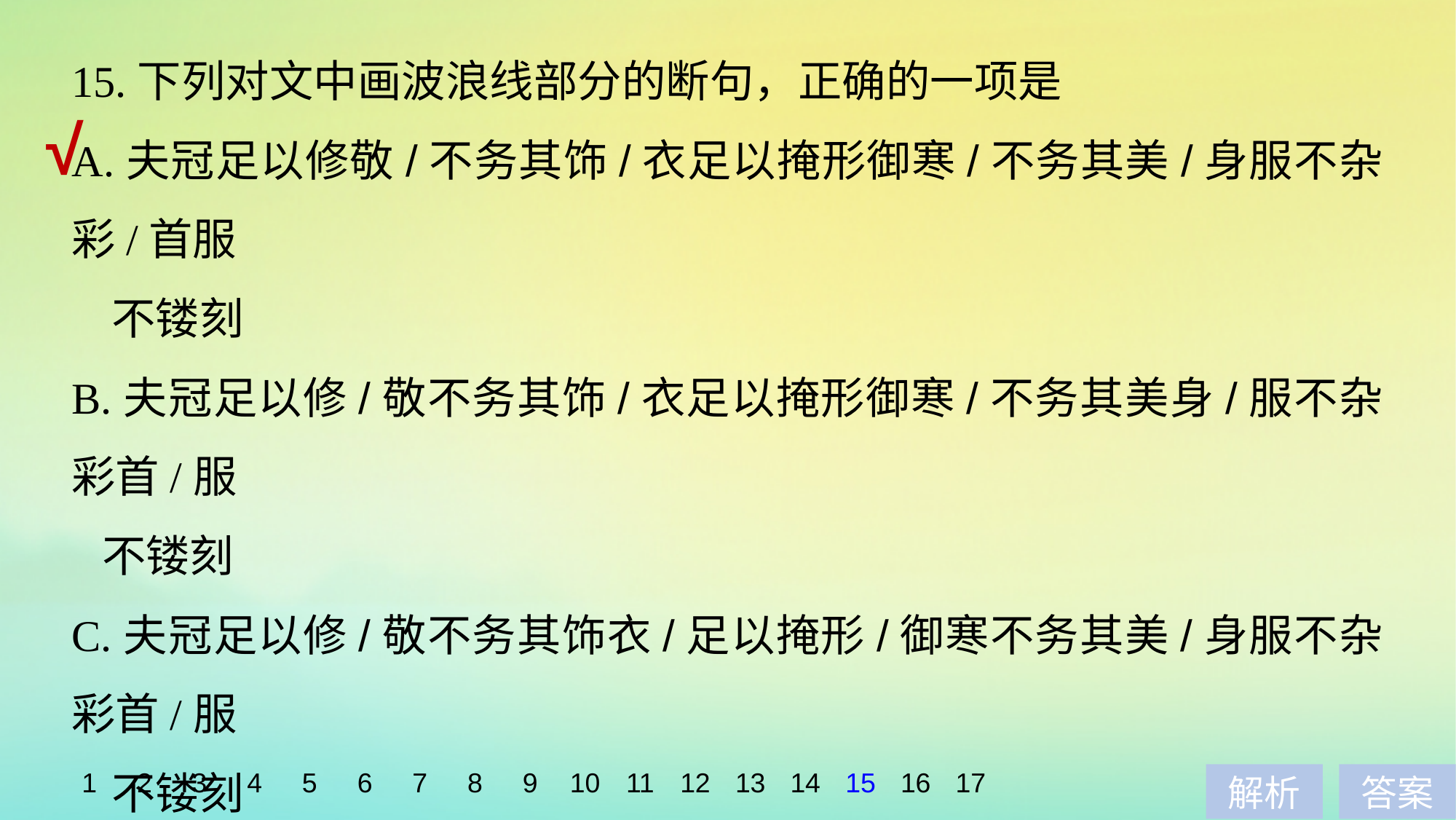

15.下列对文中画波浪线部分的断句，正确的一项是
A.夫冠足以修敬/不务其饰/衣足以掩形御寒/不务其美/身服不杂彩/首服
   不镂刻
B.夫冠足以修/敬不务其饰/衣足以掩形御寒/不务其美身/服不杂彩首/服
  不镂刻
C.夫冠足以修/敬不务其饰衣/足以掩形/御寒不务其美/身服不杂彩首/服
   不镂刻
D.夫冠足以修敬/不务其饰衣/足以掩形/御寒不务其美身/服不杂彩/首服
    不镂刻
√
1
2
3
4
5
6
7
8
9
10
11
12
13
14
15
16
17
解析
答案